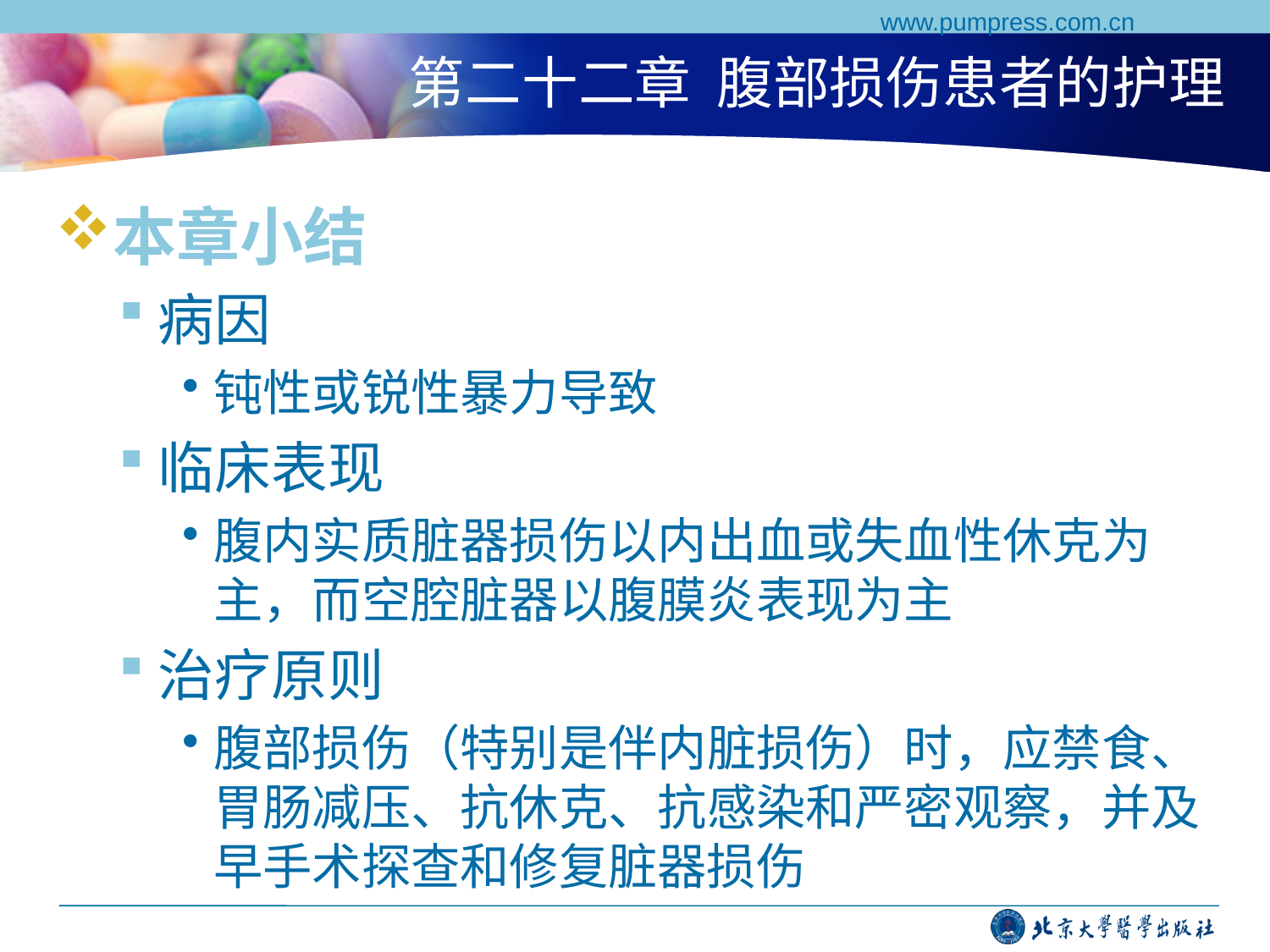

www.pumpress.com.cn
# 第二十二章  腹部损伤患者的护理
本章小结
病因
钝性或锐性暴力导致
临床表现
腹内实质脏器损伤以内出血或失血性休克为主，而空腔脏器以腹膜炎表现为主
治疗原则
腹部损伤（特别是伴内脏损伤）时，应禁食、胃肠减压、抗休克、抗感染和严密观察，并及早手术探查和修复脏器损伤